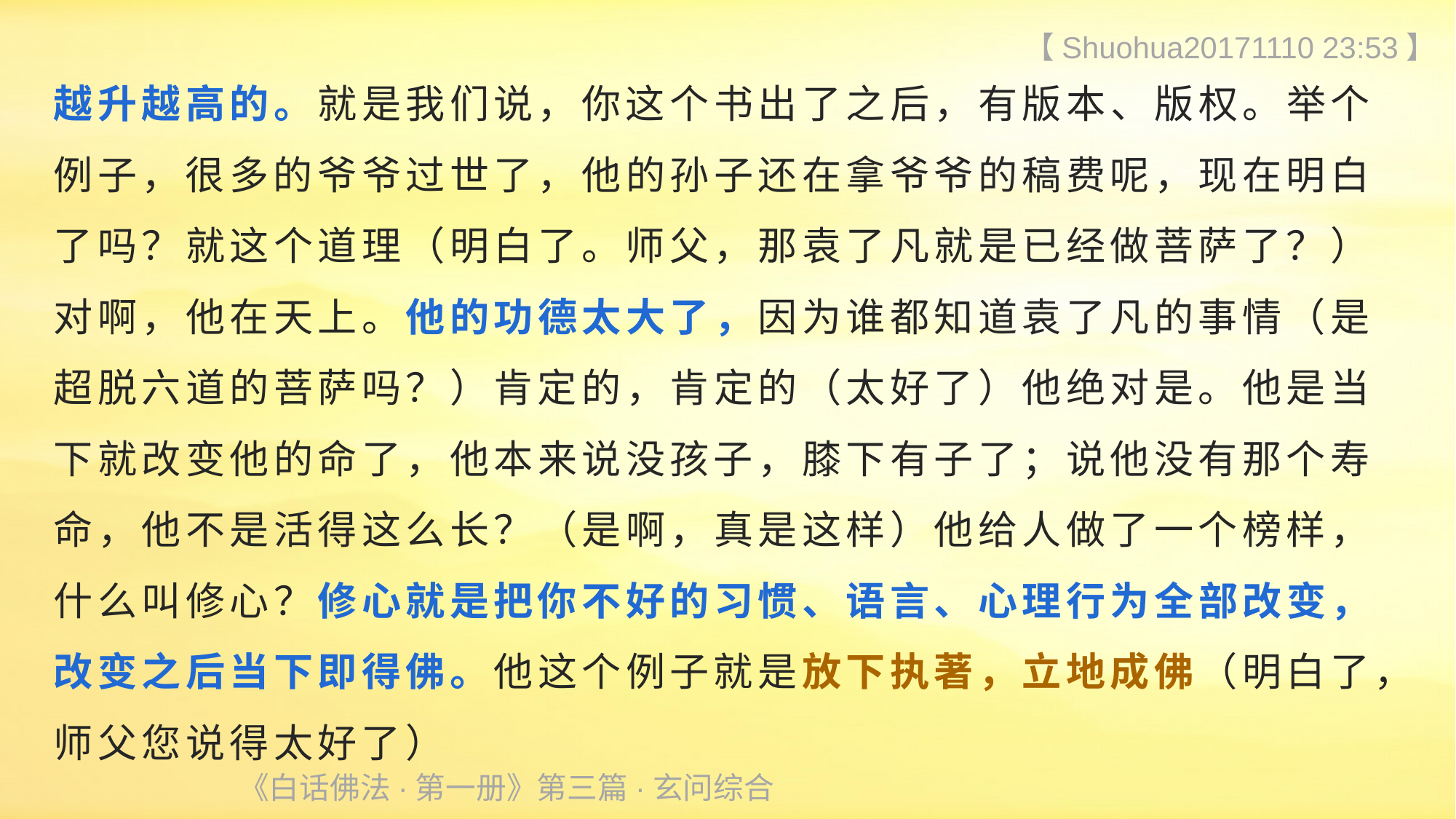

【Shuohua20171110 23:53】
越升越高的。就是我们说，你这个书出了之后，有版本、版权。举个例子，很多的爷爷过世了，他的孙子还在拿爷爷的稿费呢，现在明白了吗？就这个道理（明白了。师父，那袁了凡就是已经做菩萨了？）对啊，他在天上。他的功德太大了，因为谁都知道袁了凡的事情（是超脱六道的菩萨吗？）肯定的，肯定的（太好了）他绝对是。他是当下就改变他的命了，他本来说没孩子，膝下有子了；说他没有那个寿命，他不是活得这么长？（是啊，真是这样）他给人做了一个榜样，什么叫修心？修心就是把你不好的习惯、语言、心理行为全部改变，改变之后当下即得佛。他这个例子就是放下执著，立地成佛（明白了，师父您说得太好了）
                               《白话佛法·第一册》第三篇·玄问综合